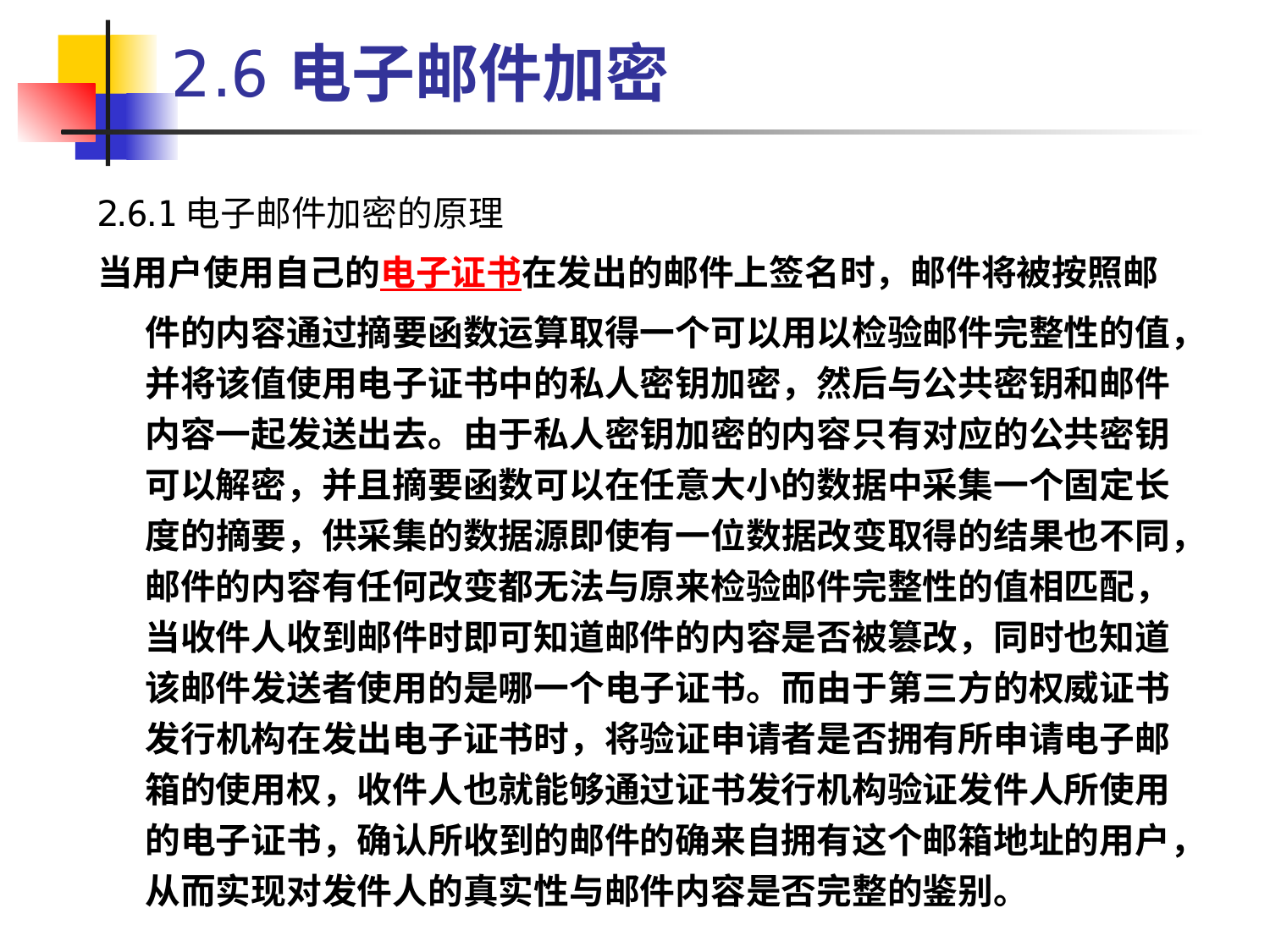

# 2.6电子邮件加密
2.6.1电子邮件加密的原理
当用户使用自己的电子证书在发出的邮件上签名时，邮件将被按照邮件的内容通过摘要函数运算取得一个可以用以检验邮件完整性的值，并将该值使用电子证书中的私人密钥加密，然后与公共密钥和邮件内容一起发送出去。由于私人密钥加密的内容只有对应的公共密钥可以解密，并且摘要函数可以在任意大小的数据中采集一个固定长度的摘要，供采集的数据源即使有一位数据改变取得的结果也不同，邮件的内容有任何改变都无法与原来检验邮件完整性的值相匹配，当收件人收到邮件时即可知道邮件的内容是否被篡改，同时也知道该邮件发送者使用的是哪一个电子证书。而由于第三方的权威证书发行机构在发出电子证书时，将验证申请者是否拥有所申请电子邮箱的使用权，收件人也就能够通过证书发行机构验证发件人所使用的电子证书，确认所收到的邮件的确来自拥有这个邮箱地址的用户，从而实现对发件人的真实性与邮件内容是否完整的鉴别。

70